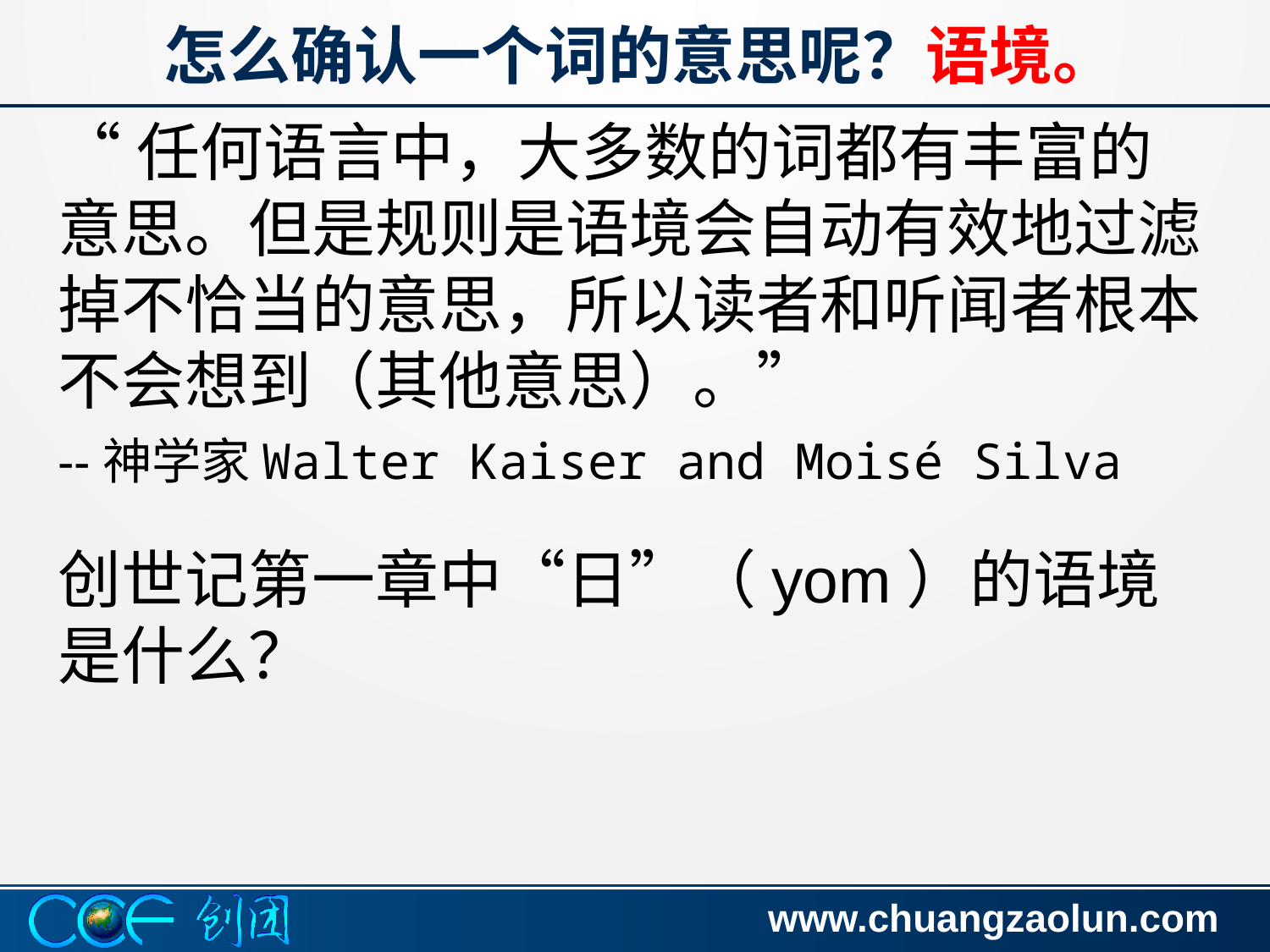

怎么确认一个词的意思呢？语境。
“任何语言中，大多数的词都有丰富的意思。但是规则是语境会自动有效地过滤掉不恰当的意思，所以读者和听闻者根本不会想到（其他意思）。”
--神学家Walter Kaiser and Moisé Silva

创世记第一章中“日”（yom）的语境是什么？